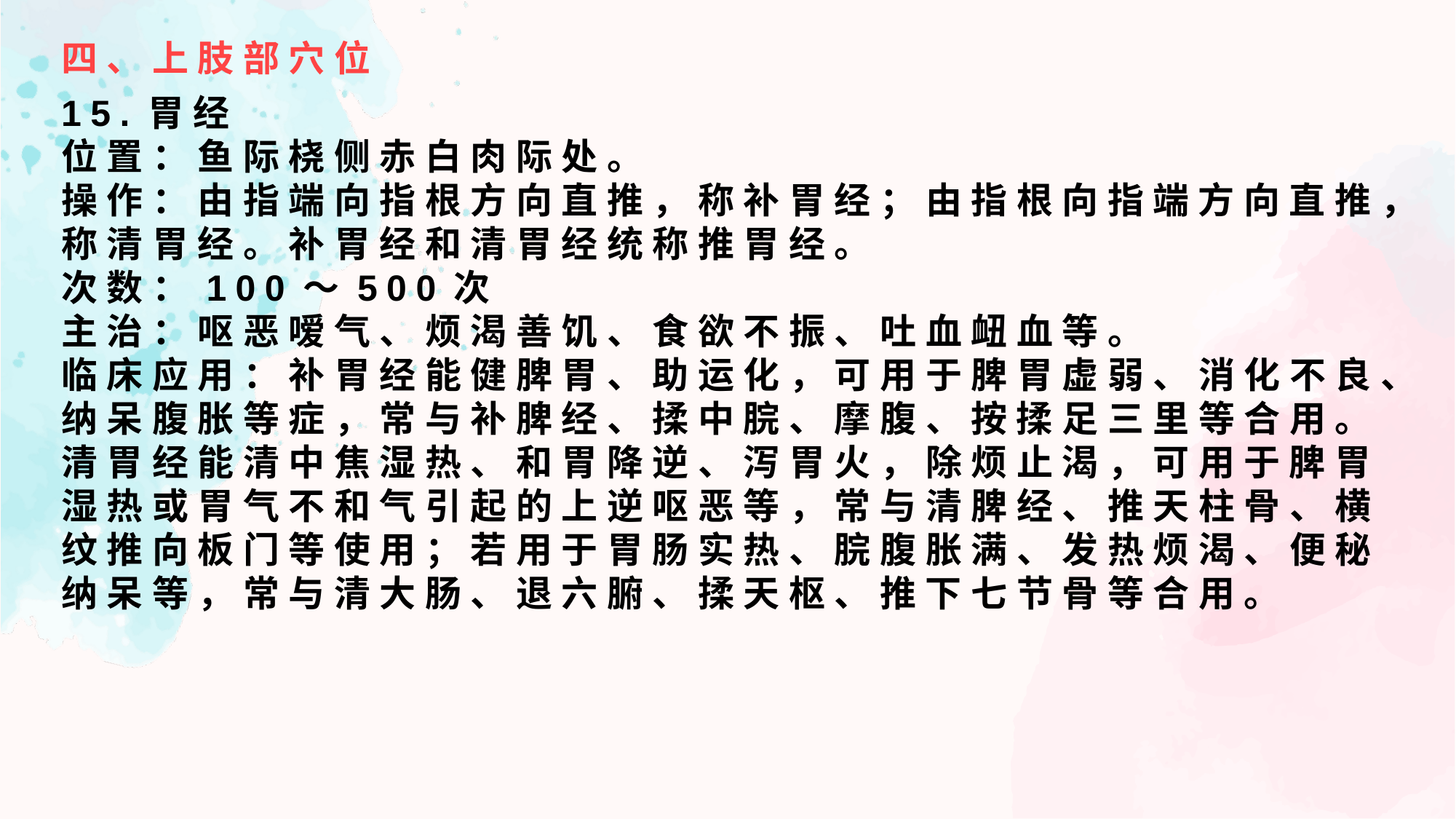

四、上肢部穴位
15.胃经
位置：鱼际桡侧赤白肉际处。
操作：由指端向指根方向直推，称补胃经；由指根向指端方向直推，称清胃经。补胃经和清胃经统称推胃经。
次数：100～500次
主治：呕恶嗳气、烦渴善饥、食欲不振、吐血衄血等。
临床应用：补胃经能健脾胃、助运化，可用于脾胃虚弱、消化不良、纳呆腹胀等症，常与补脾经、揉中脘、摩腹、按揉足三里等合用。清胃经能清中焦湿热、和胃降逆、泻胃火，除烦止渴，可用于脾胃湿热或胃气不和气引起的上逆呕恶等，常与清脾经、推天柱骨、横纹推向板门等使用；若用于胃肠实热、脘腹胀满、发热烦渴、便秘纳呆等，常与清大肠、退六腑、揉天枢、推下七节骨等合用。